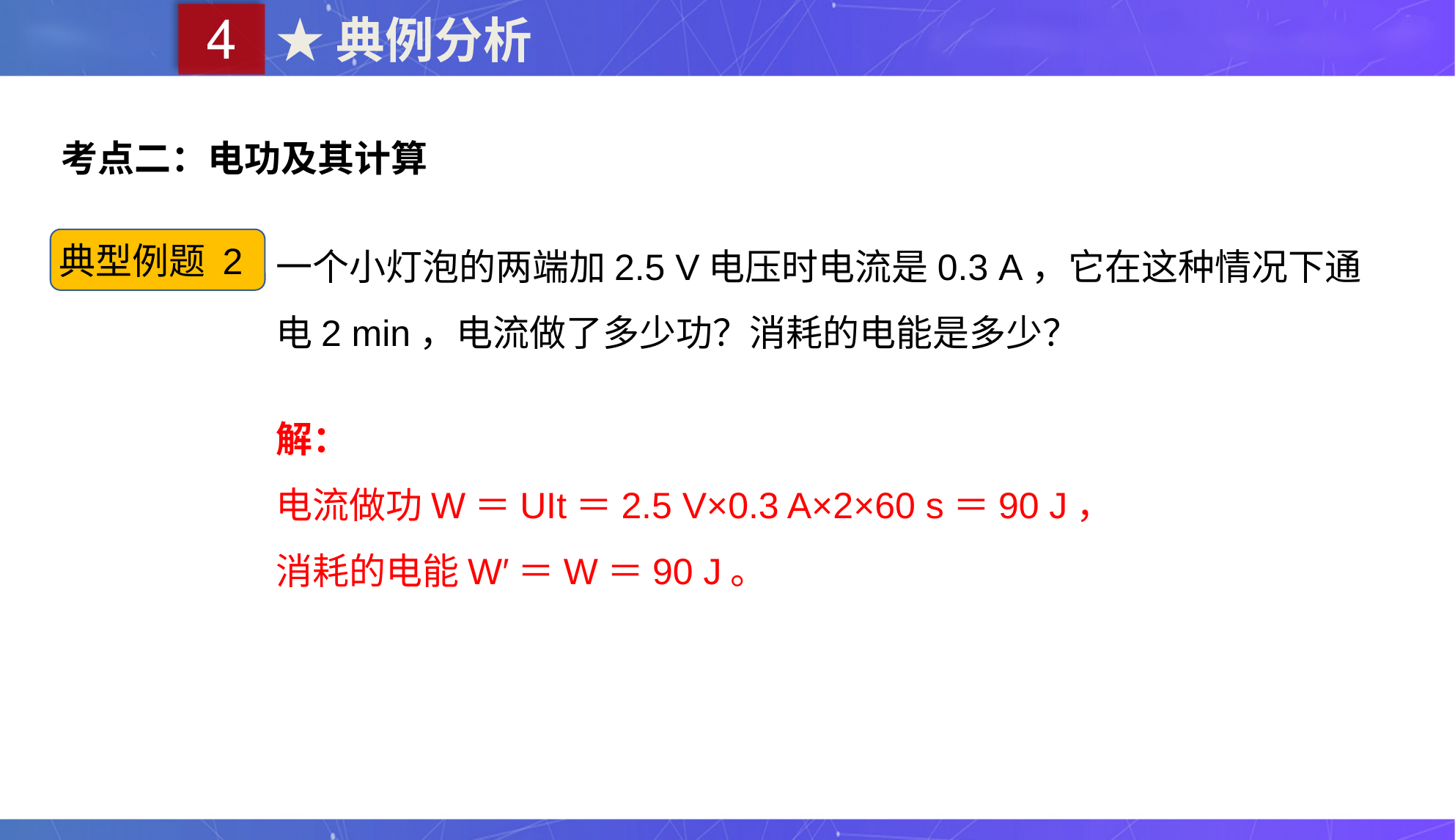

4
★典例分析
考点二：电功及其计算
一个小灯泡的两端加2.5 V电压时电流是0.3 A，它在这种情况下通电2 min，电流做了多少功？消耗的电能是多少？
典型例题 2
解：
电流做功W＝UIt＝2.5 V×0.3 A×2×60 s＝90 J，
消耗的电能W′＝W＝90 J。